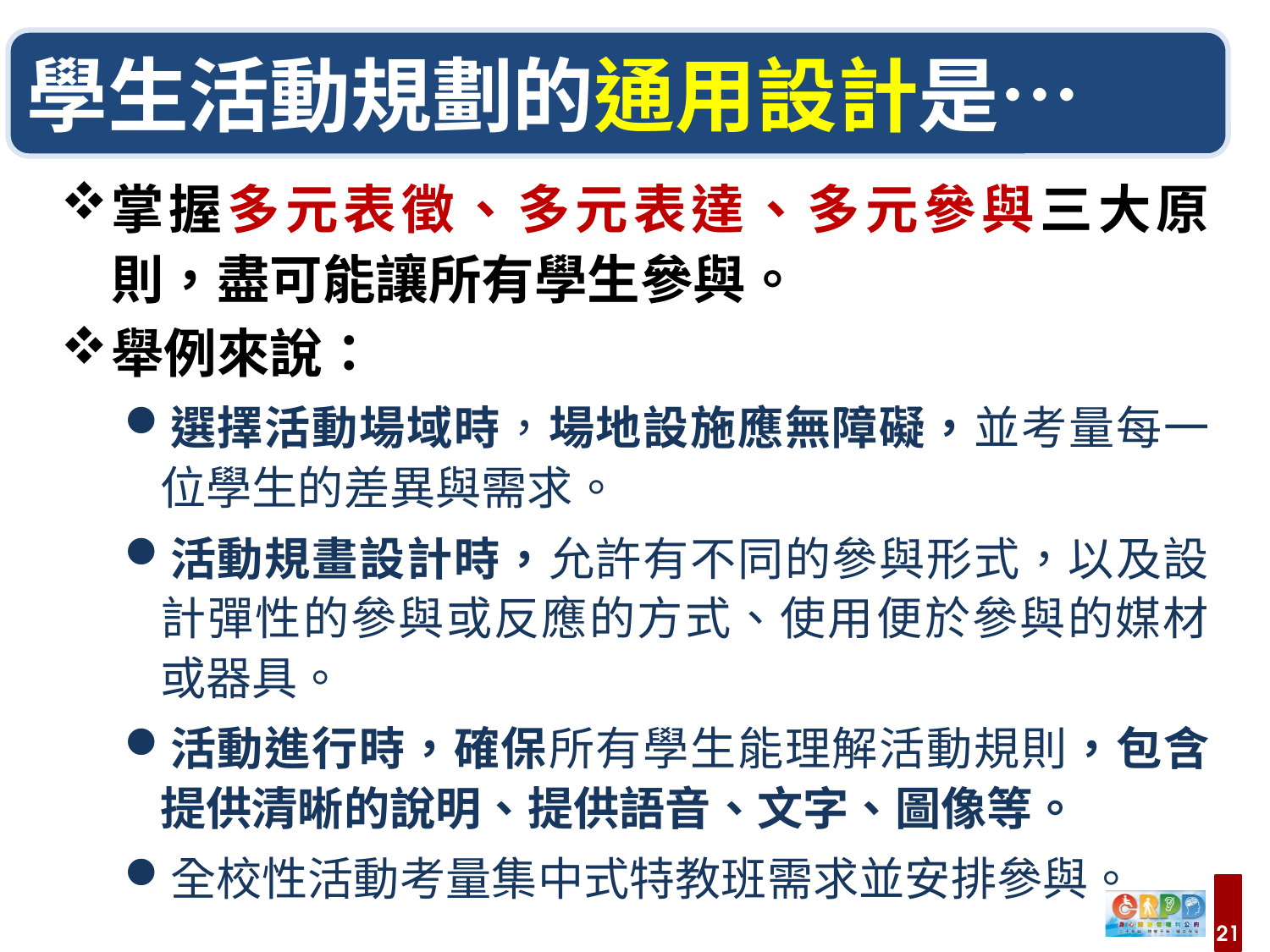

學生活動規劃的通用設計是…
掌握多元表徵、多元表達、多元參與三大原則，盡可能讓所有學生參與。
舉例來說：
選擇活動場域時，場地設施應無障礙，並考量每一位學生的差異與需求。
活動規畫設計時，允許有不同的參與形式，以及設計彈性的參與或反應的方式、使用便於參與的媒材或器具。
活動進行時，確保所有學生能理解活動規則，包含提供清晰的說明、提供語音、文字、圖像等。
全校性活動考量集中式特教班需求並安排參與。
21